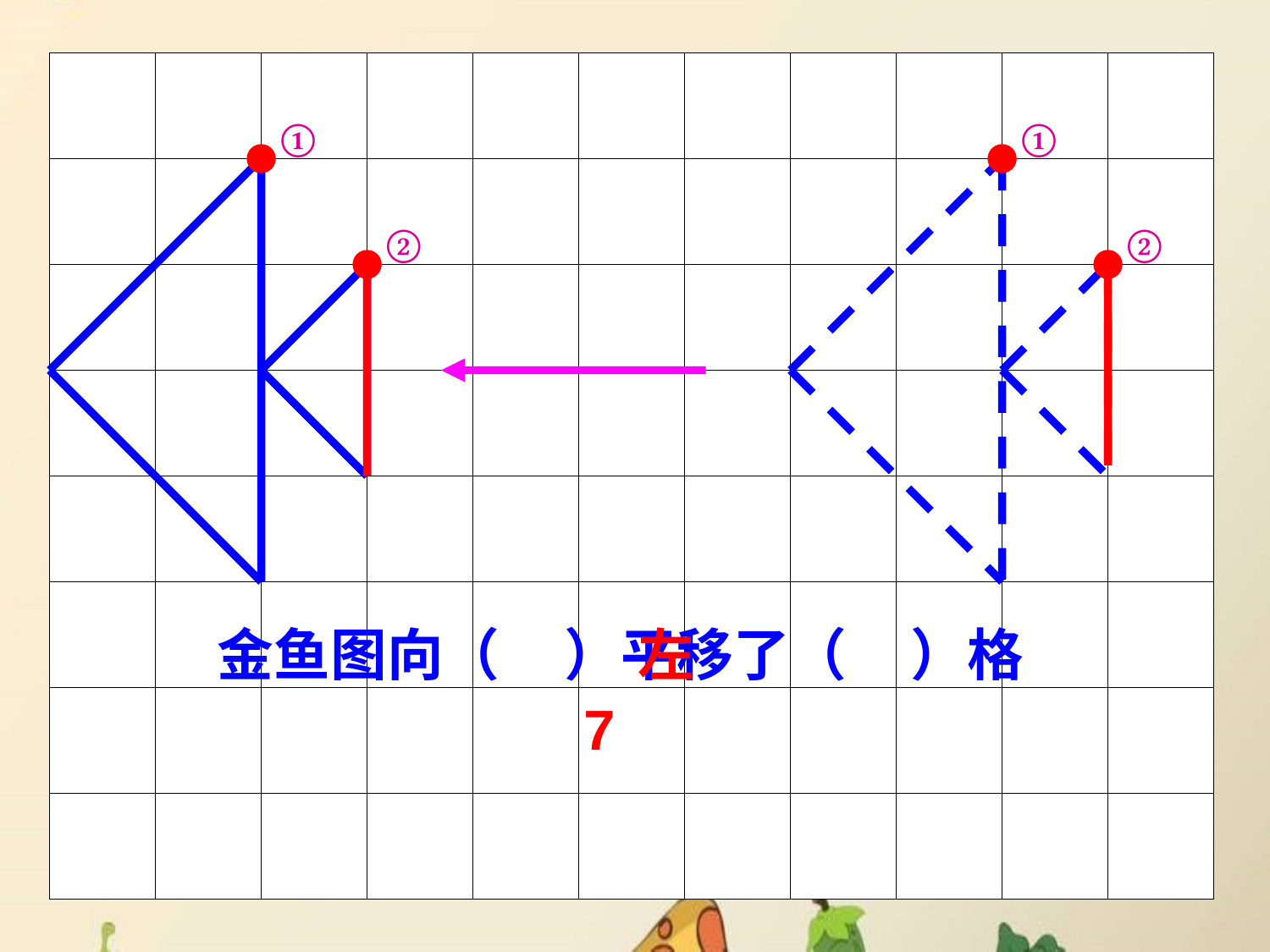

①
①

②
②

金鱼图向（     ）平移了（     ）格
左
7